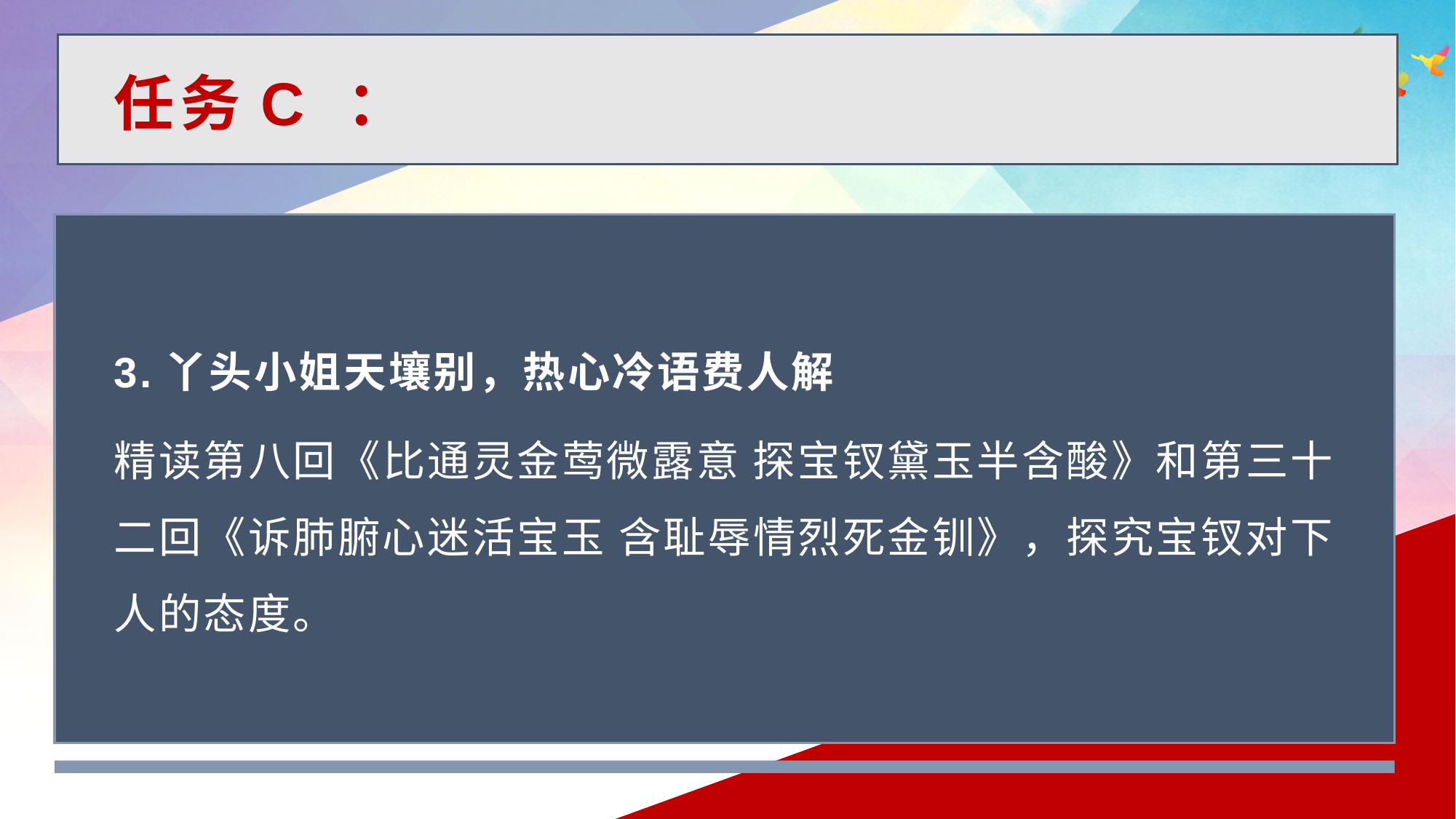

任务C ：

3.丫头小姐天壤别，热心冷语费人解
精读第八回《比通灵金莺微露意 探宝钗黛玉半含酸》和第三十二回《诉肺腑心迷活宝玉 含耻辱情烈死金钏》，探究宝钗对下人的态度。